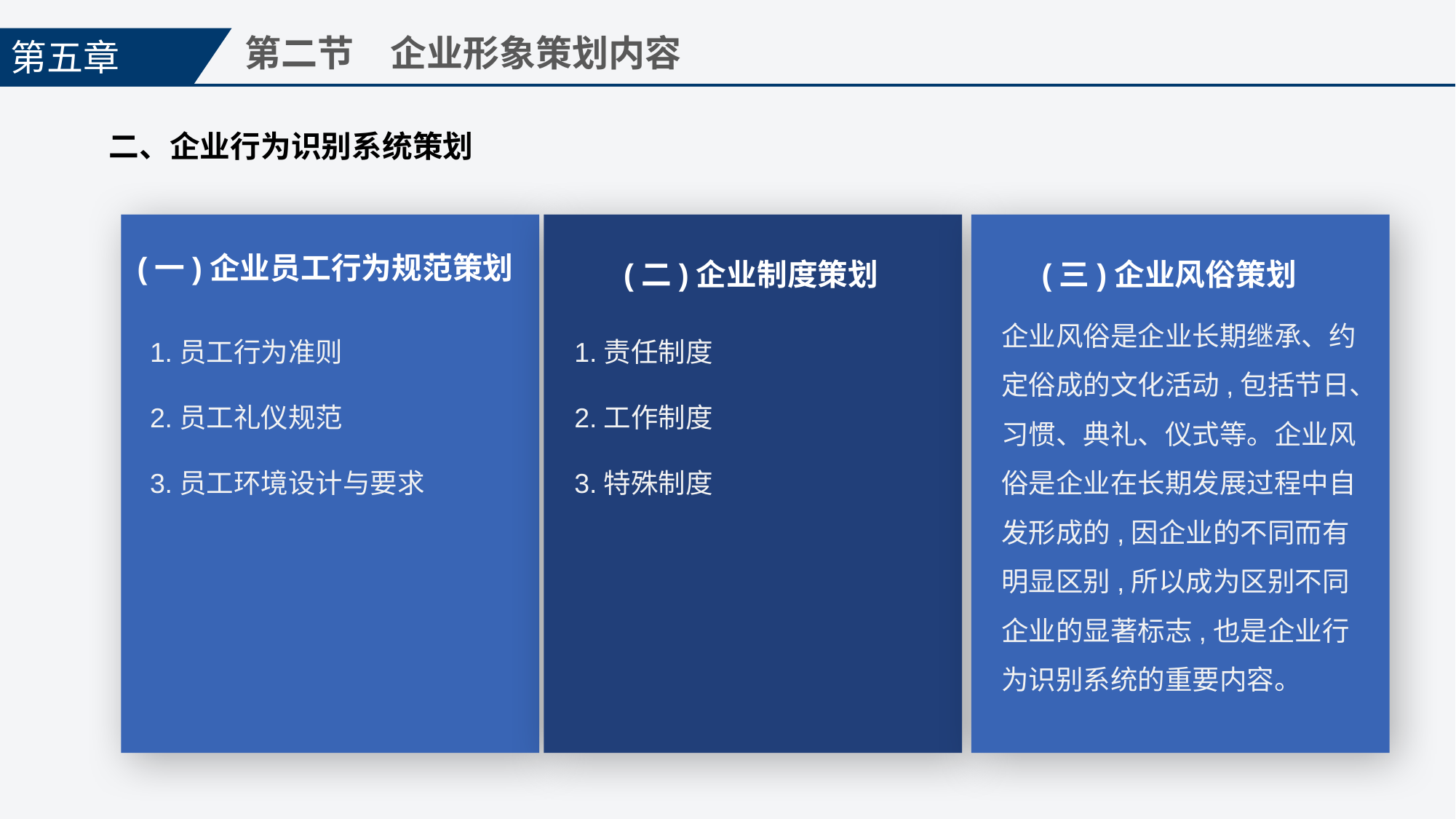

第五章
第二节　企业形象策划内容
二、企业行为识别系统策划

(一)企业员工行为规范策划
(二)企业制度策划
(三)企业风俗策划
1.员工行为准则
2.员工礼仪规范
3.员工环境设计与要求
1.责任制度
2.工作制度
3.特殊制度

企业风俗是企业长期继承、约定俗成的文化活动,包括节日、习惯、典礼、仪式等。企业风俗是企业在长期发展过程中自发形成的,因企业的不同而有明显区别,所以成为区别不同企业的显著标志,也是企业行为识别系统的重要内容。